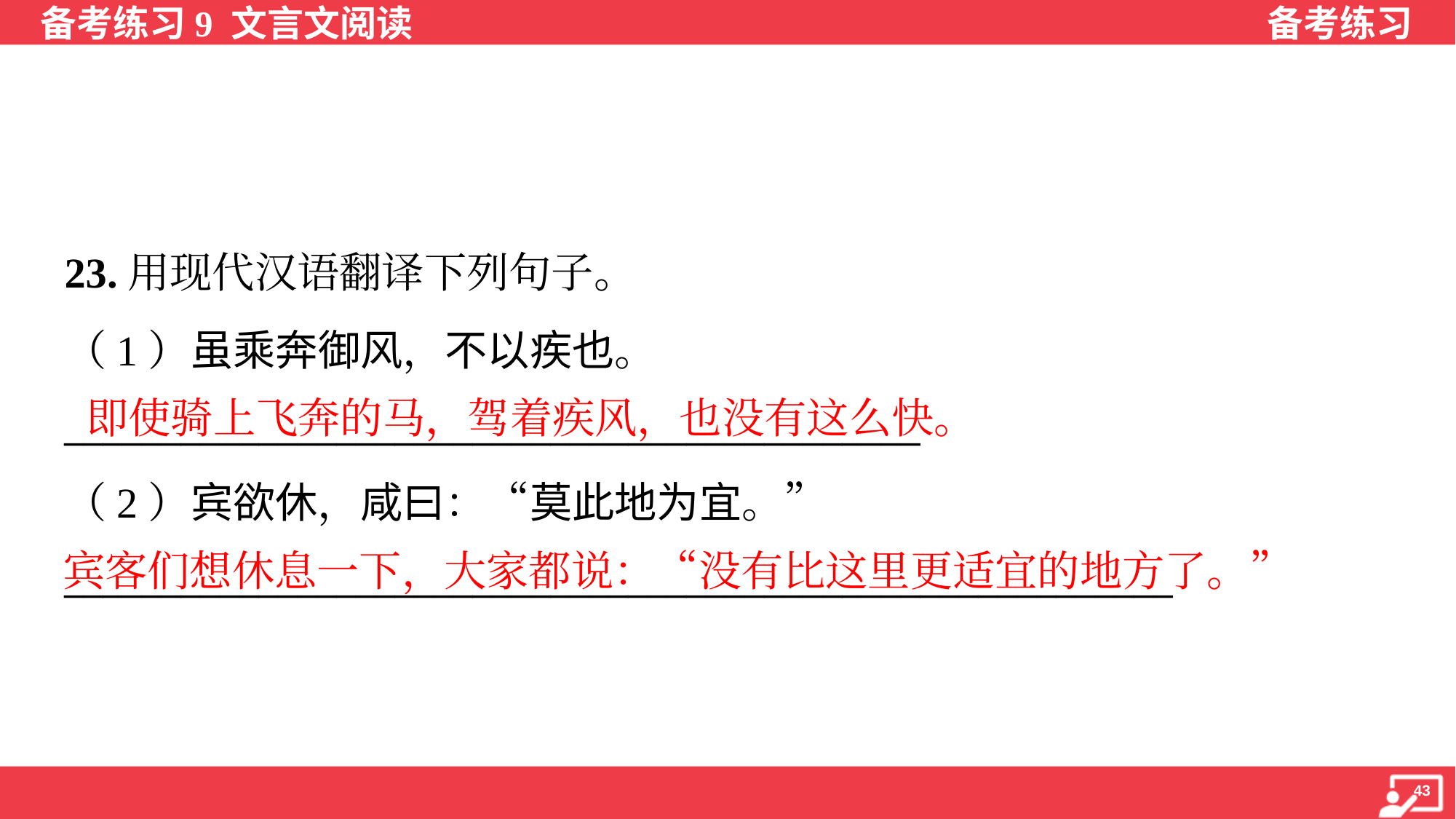

23.用现代汉语翻译下列句子。
（1）虽乘奔御风，不以疾也。
____________________________________________
即使骑上飞奔的马，驾着疾风，也没有这么快。
（2）宾欲休，咸曰：“莫此地为宜。”
_________________________________________________________
宾客们想休息一下，大家都说：“没有比这里更适宜的地方了。”